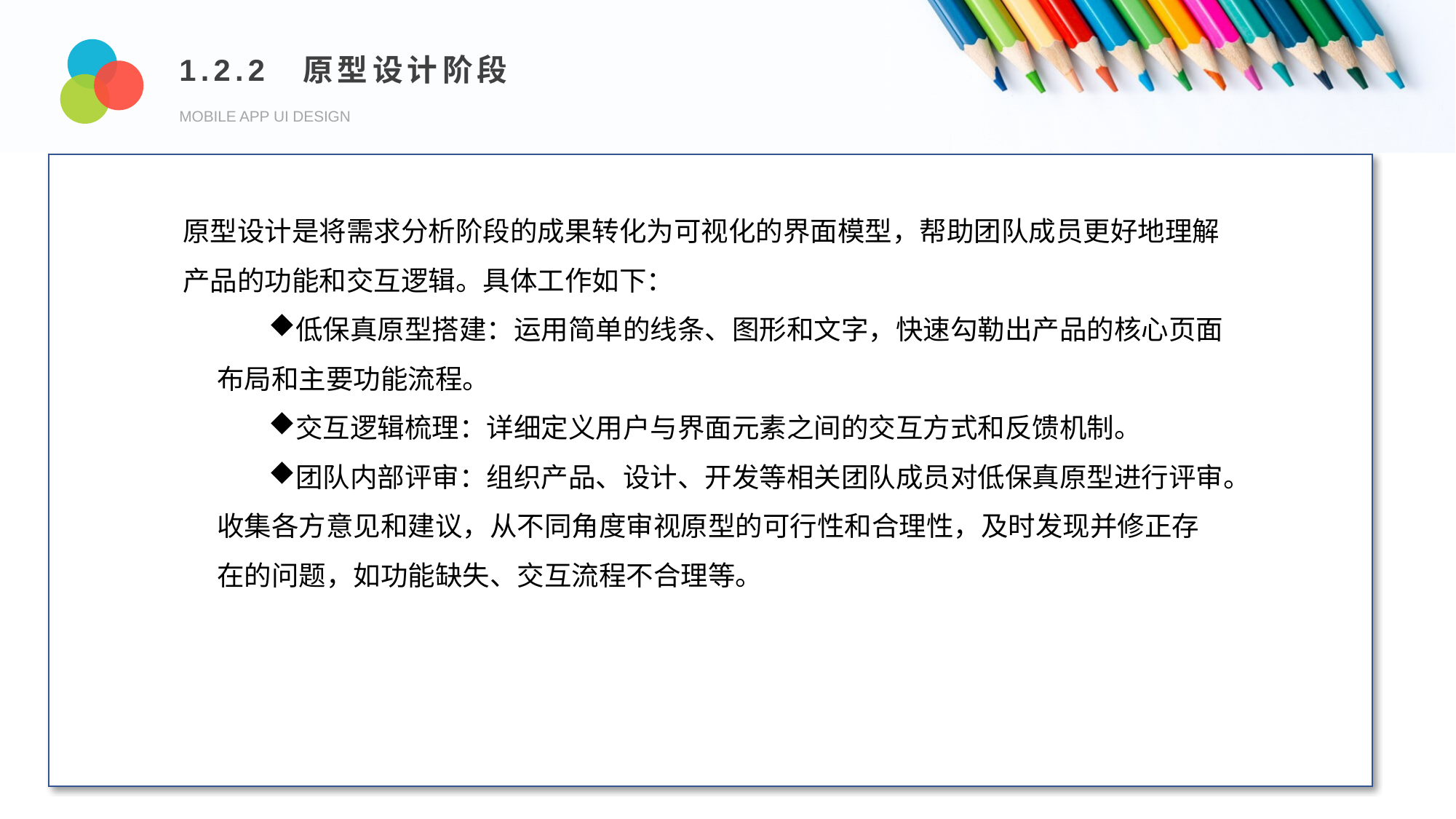

1.2.2  原型设计阶段
MOBILE APP UI DESIGN
Design and Production
原型设计是将需求分析阶段的成果转化为可视化的界面模型，帮助团队成员更好地理解产品的功能和交互逻辑。具体工作如下：
低保真原型搭建：运用简单的线条、图形和文字，快速勾勒出产品的核心页面布局和主要功能流程。
交互逻辑梳理：详细定义用户与界面元素之间的交互方式和反馈机制。
团队内部评审：组织产品、设计、开发等相关团队成员对低保真原型进行评审。收集各方意见和建议，从不同角度审视原型的可行性和合理性，及时发现并修正存在的问题，如功能缺失、交互流程不合理等。